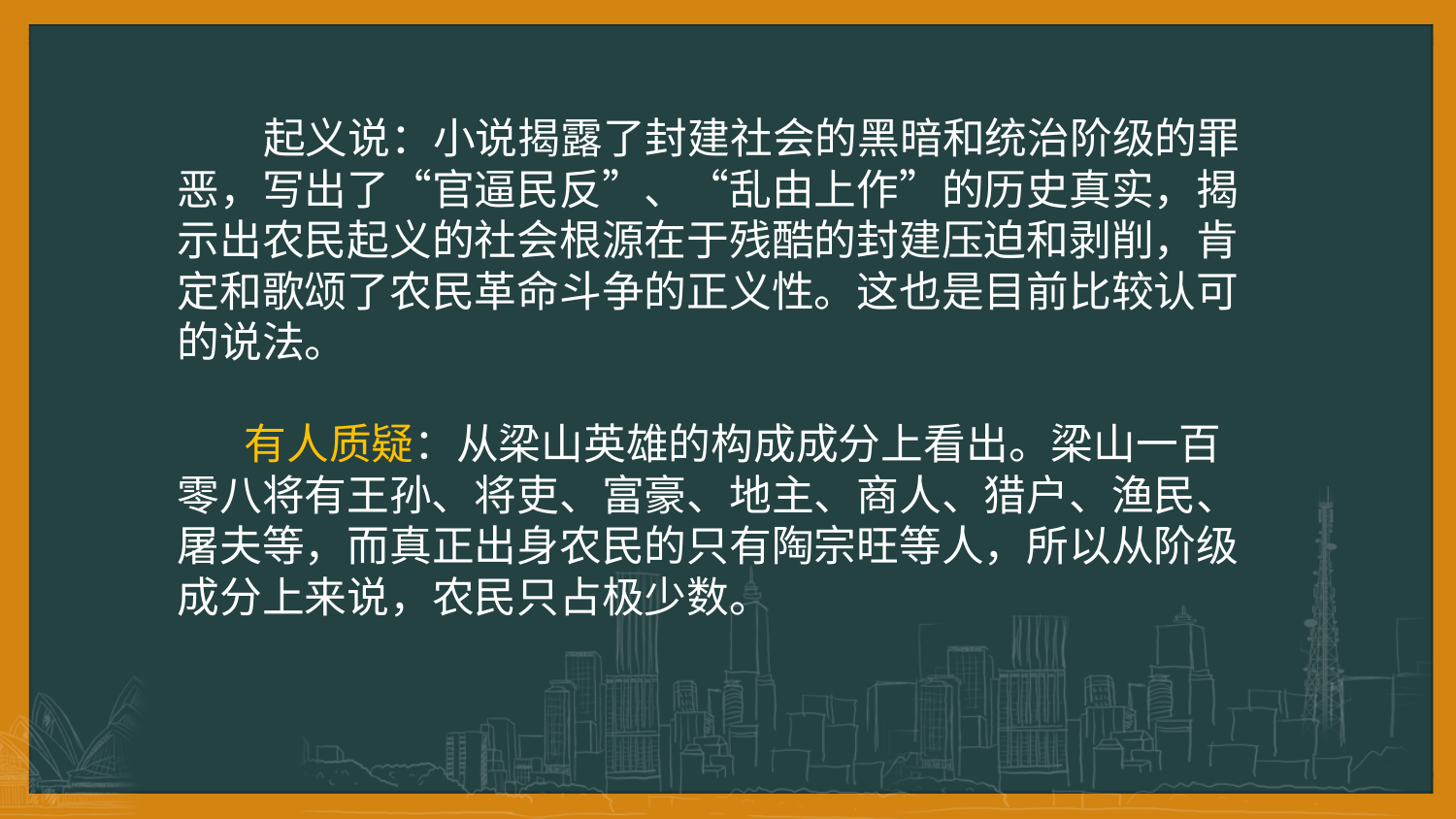

起义说：小说揭露了封建社会的黑暗和统治阶级的罪恶，写出了“官逼民反”、“乱由上作”的历史真实，揭示出农民起义的社会根源在于残酷的封建压迫和剥削，肯定和歌颂了农民革命斗争的正义性。这也是目前比较认可的说法。

      有人质疑：从梁山英雄的构成成分上看出。梁山一百零八将有王孙、将吏、富豪、地主、商人、猎户、渔民、屠夫等，而真正出身农民的只有陶宗旺等人，所以从阶级成分上来说，农民只占极少数。